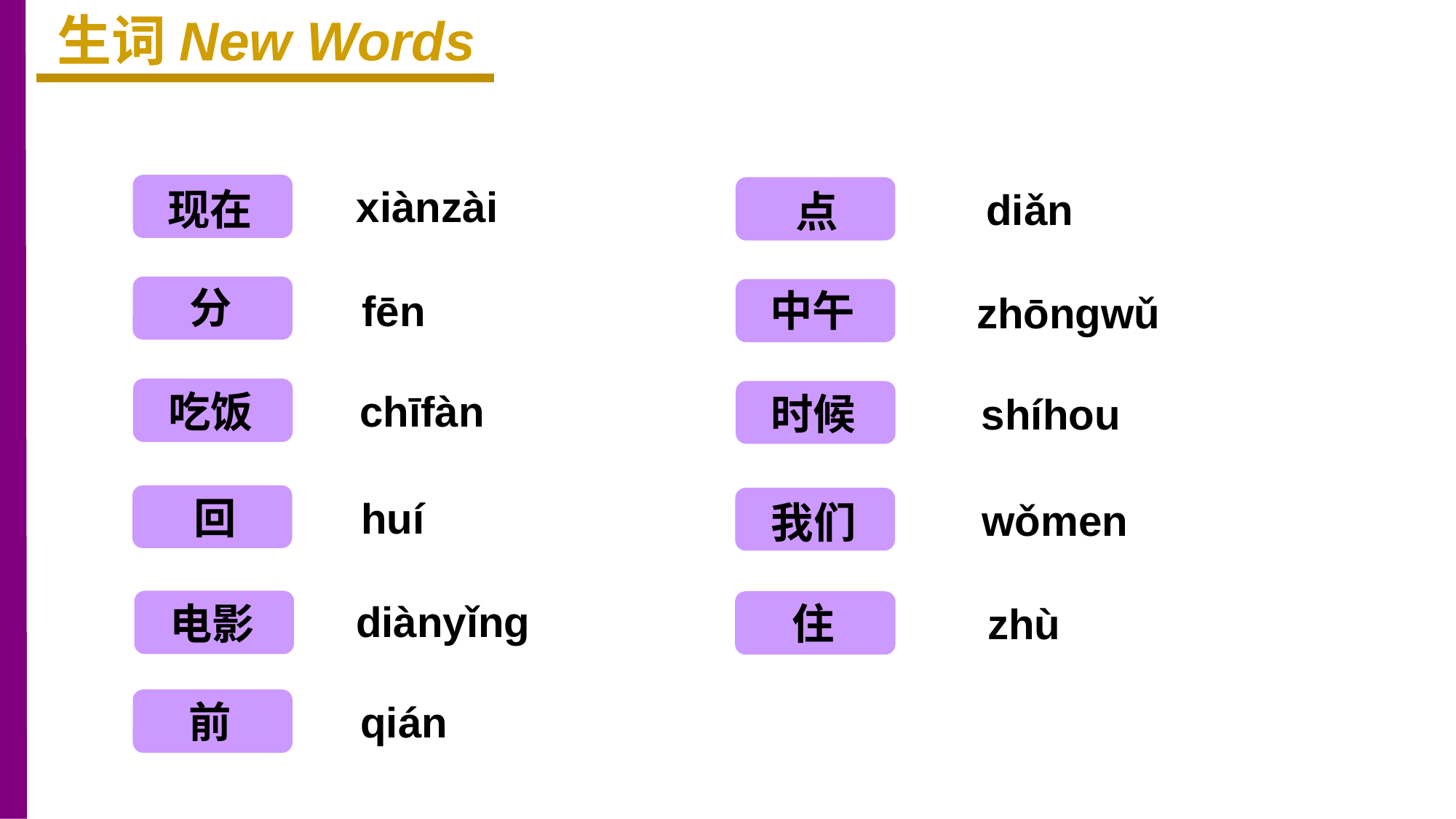

生词New Words

现在
xiànzài

点
diǎn
分

中午

fēn
zhōnɡwǔ

吃饭
chīfàn

时候
shíhou

回
huí

我们
wǒmen
diànyǐnɡ

电影

住
zhù

前
qián